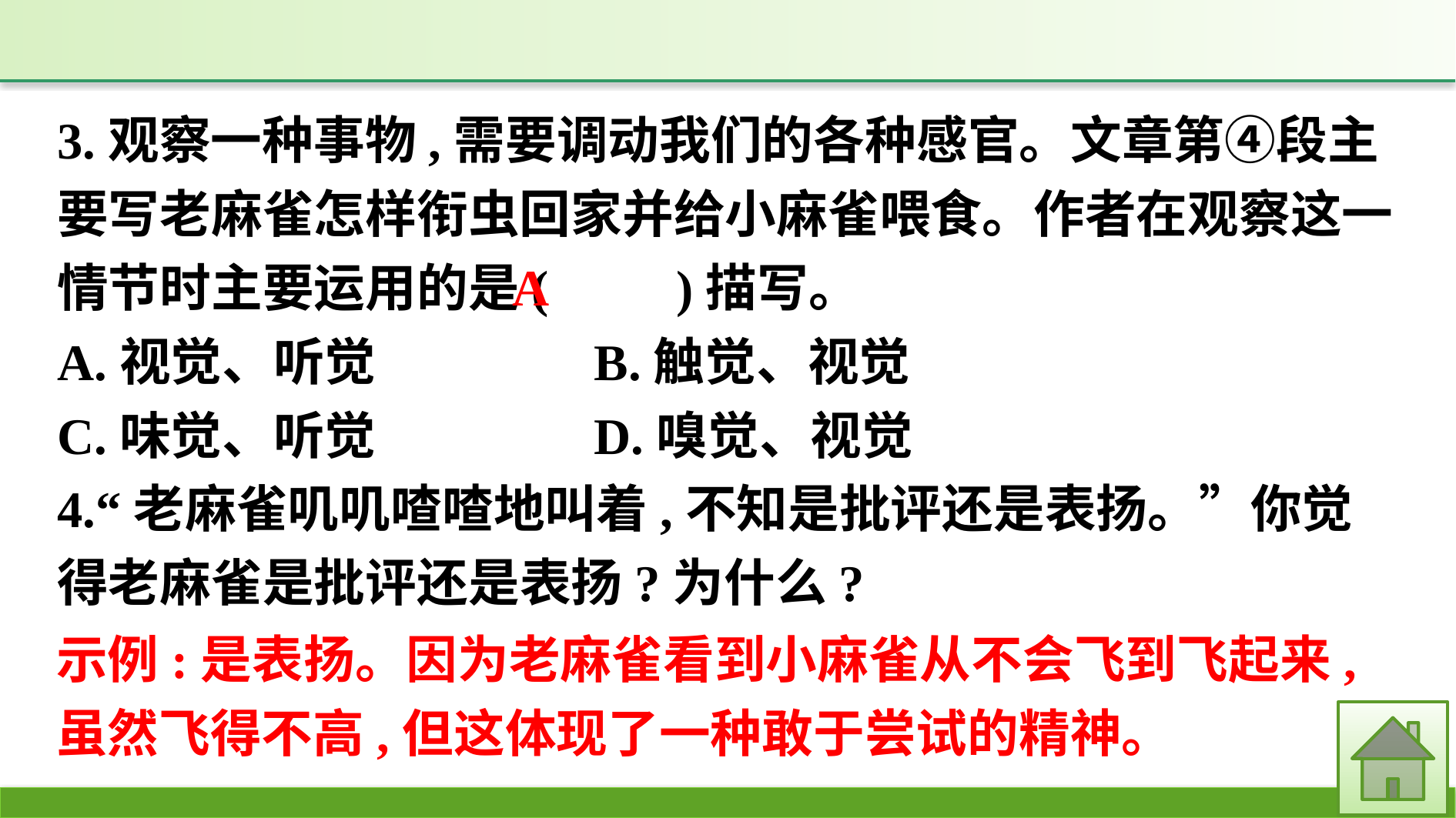

3.观察一种事物,需要调动我们的各种感官。文章第④段主要写老麻雀怎样衔虫回家并给小麻雀喂食。作者在观察这一情节时主要运用的是(　　)描写。
A.视觉、听觉　　　　B.触觉、视觉
C.味觉、听觉　　　　D.嗅觉、视觉
4.“老麻雀叽叽喳喳地叫着,不知是批评还是表扬。”你觉得老麻雀是批评还是表扬?为什么?
A
示例:是表扬。因为老麻雀看到小麻雀从不会飞到飞起来,虽然飞得不高,但这体现了一种敢于尝试的精神。